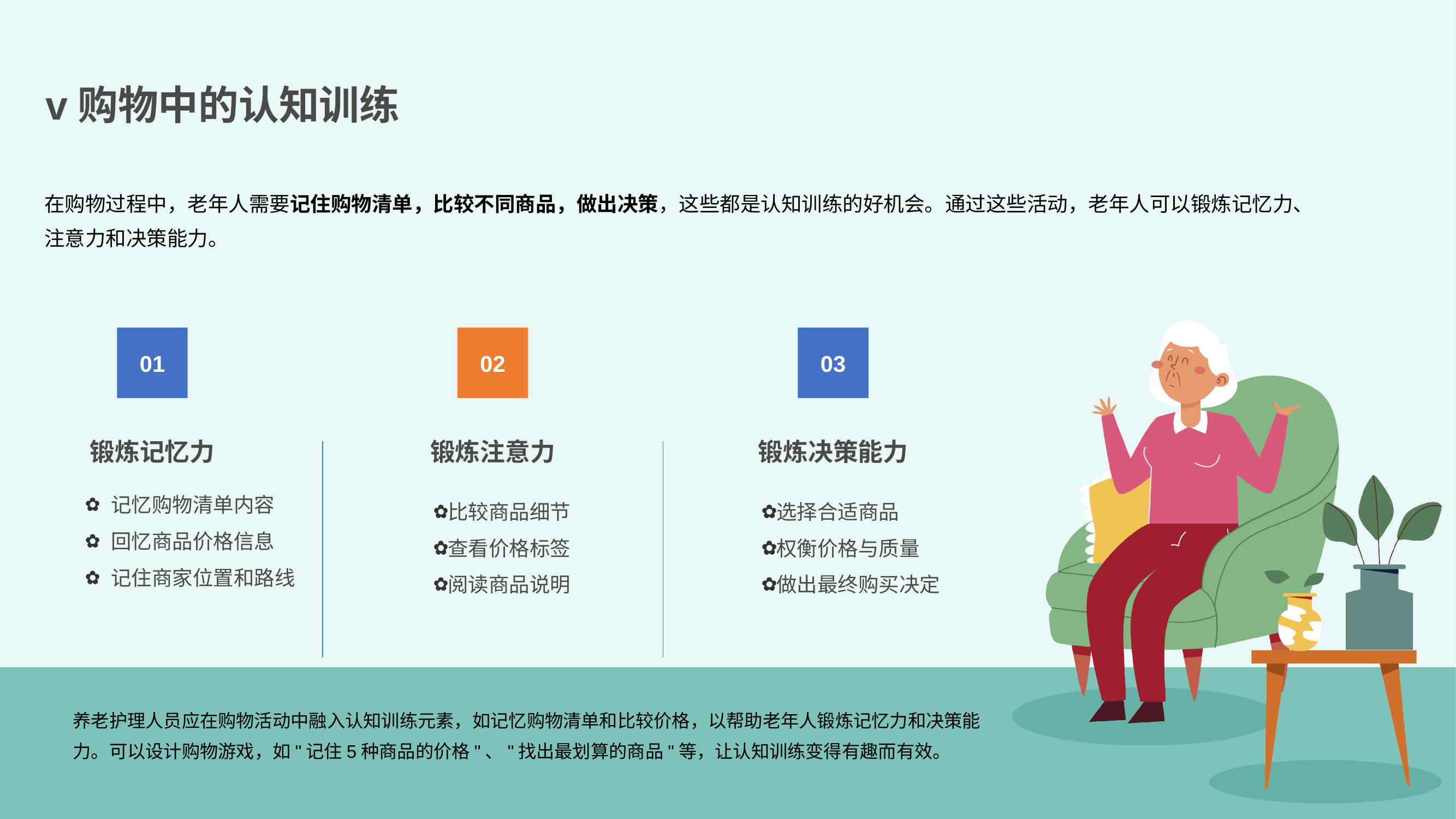

v购物中的认知训练
在购物过程中，老年人需要记住购物清单，比较不同商品，做出决策，这些都是认知训练的好机会。通过这些活动，老年人可以锻炼记忆力、注意力和决策能力。
01
02
03
锻炼记忆力
锻炼注意力
锻炼决策能力
记忆购物清单内容
比较商品细节
选择合适商品
回忆商品价格信息
查看价格标签
权衡价格与质量
记住商家位置和路线
阅读商品说明
做出最终购买决定
养老护理人员应在购物活动中融入认知训练元素，如记忆购物清单和比较价格，以帮助老年人锻炼记忆力和决策能力。可以设计购物游戏，如"记住5种商品的价格"、"找出最划算的商品"等，让认知训练变得有趣而有效。